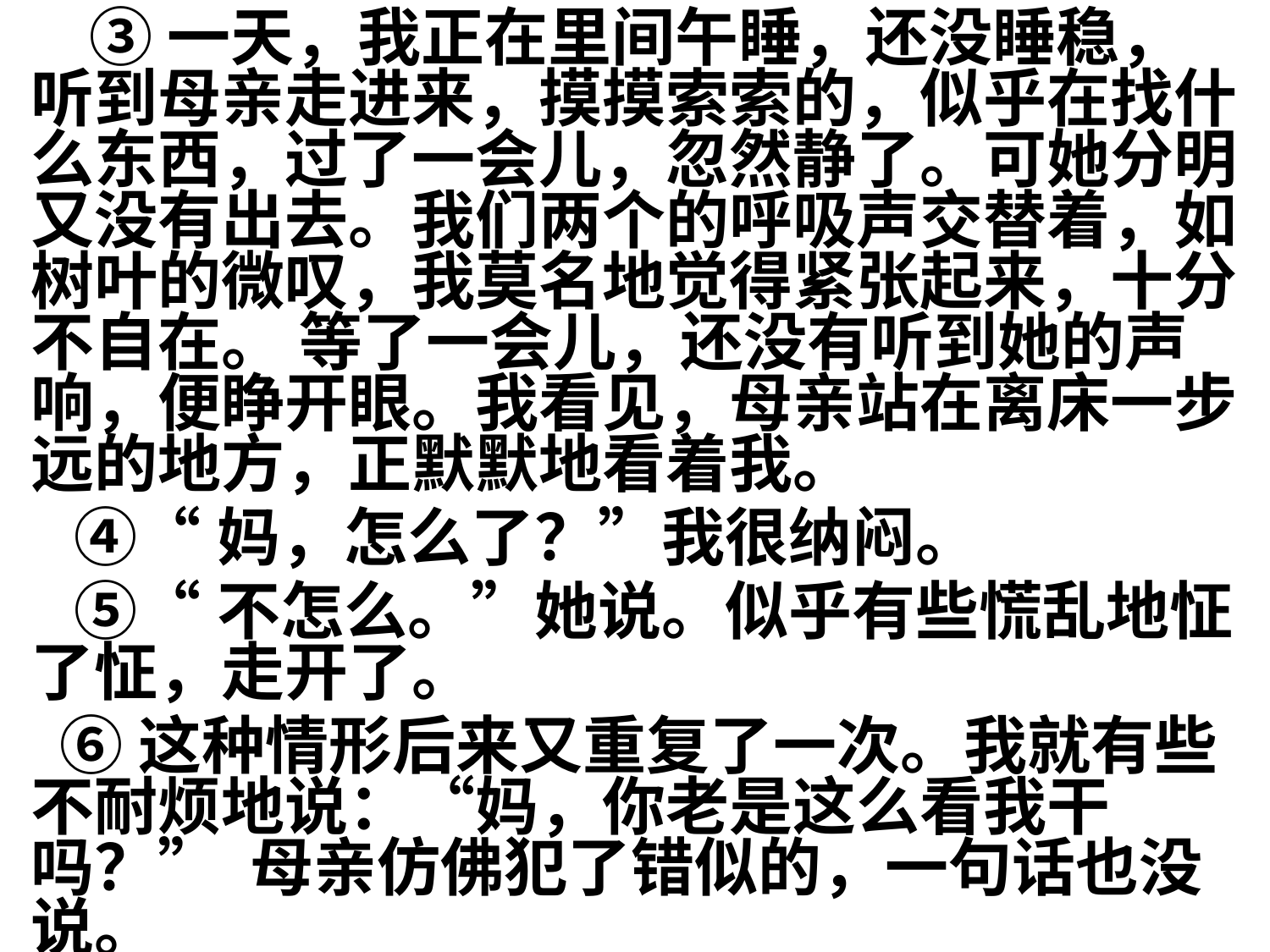

③一天，我正在里间午睡，还没睡稳，听到母亲走进来，摸摸索索的，似乎在找什么东西，过了一会儿，忽然静了。可她分明又没有出去。我们两个的呼吸声交替着，如树叶的微叹，我莫名地觉得紧张起来，十分不自在。 等了一会儿，还没有听到她的声响，便睁开眼。我看见，母亲站在离床一步远的地方，正默默地看着我。
   ④“妈，怎么了？”我很纳闷。
   ⑤“不怎么。”她说。似乎有些慌乱地怔了怔，走开了。
  ⑥这种情形后来又重复了一次。我就有些不耐烦地说：“妈，你老是这么看我干吗？”  母亲仿佛犯了错似的，一句话也没说。